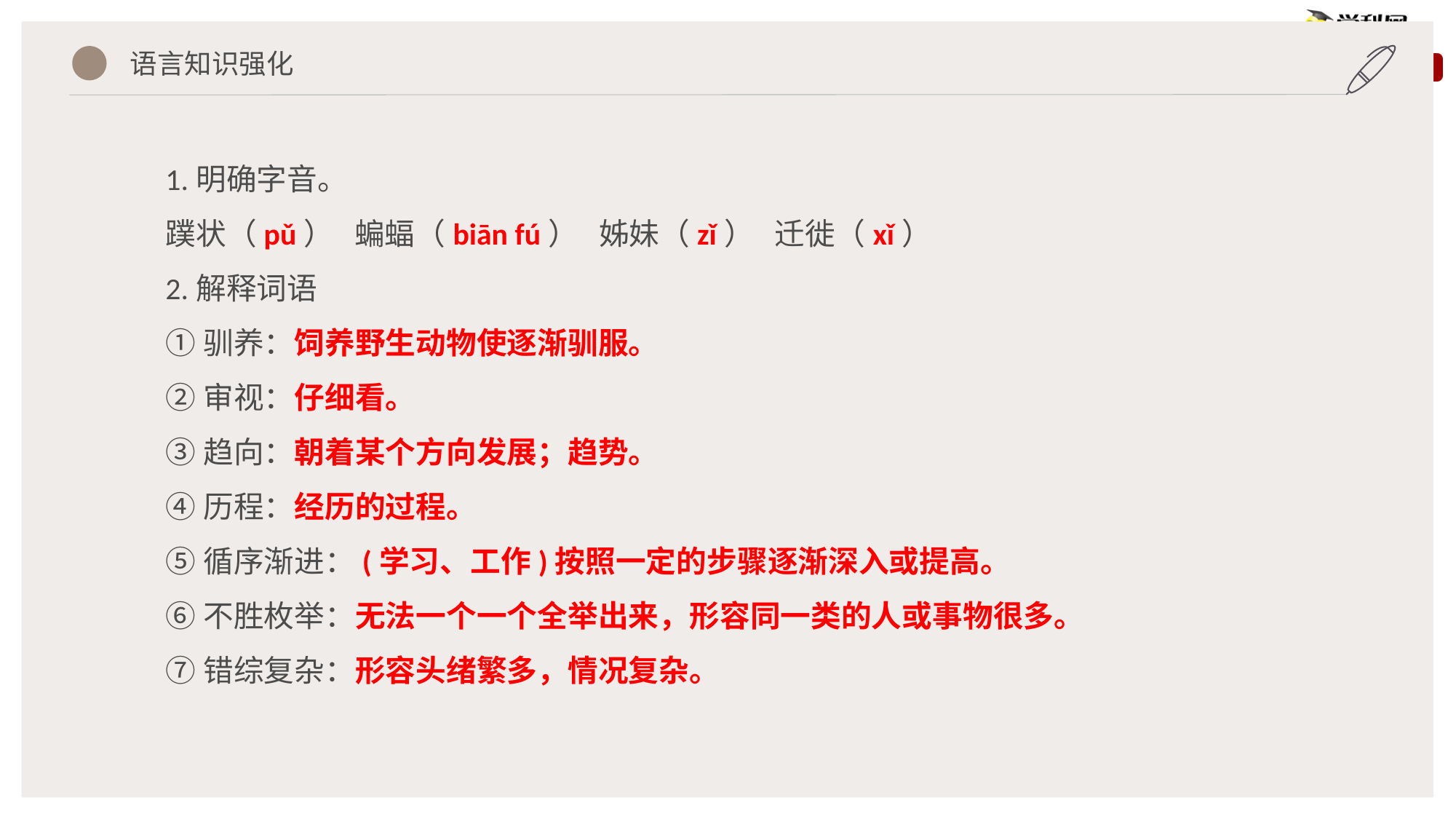

语言知识强化

1.明确字音。
蹼状（pǔ）   蝙蝠（biān fú）   姊妹（zǐ）   迁徙（xǐ）
2.解释词语
①驯养：饲养野生动物使逐渐驯服。
②审视：仔细看。
③趋向：朝着某个方向发展；趋势。
④历程：经历的过程。
⑤循序渐进：(学习、工作)按照一定的步骤逐渐深入或提高。
⑥不胜枚举：无法一个一个全举出来，形容同一类的人或事物很多。
⑦错综复杂：形容头绪繁多，情况复杂。